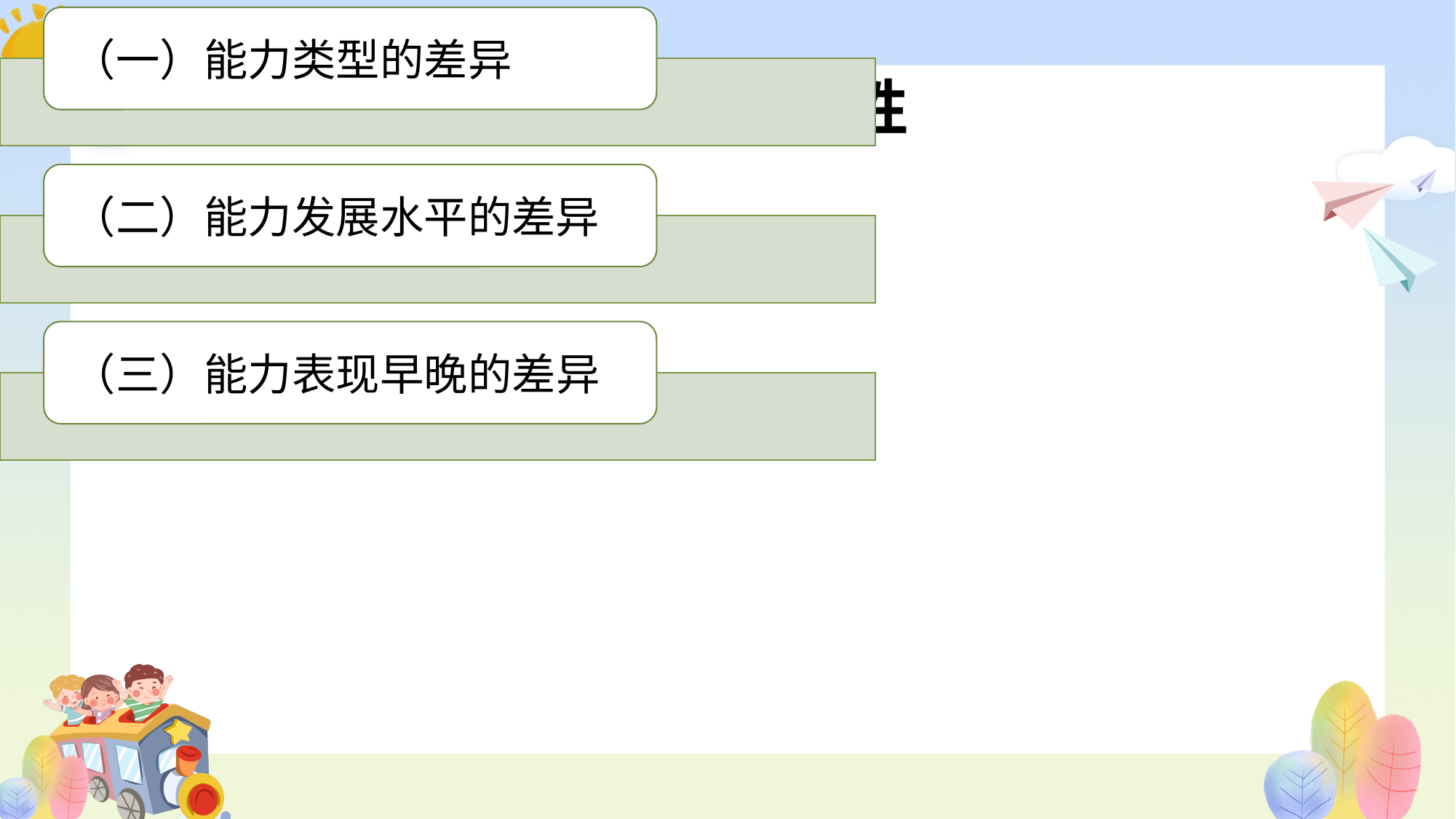

# 二、婴幼儿能力发展的差异性

（一）能力类型的差异

（二）能力发展水平的差异

（三）能力表现早晚的差异